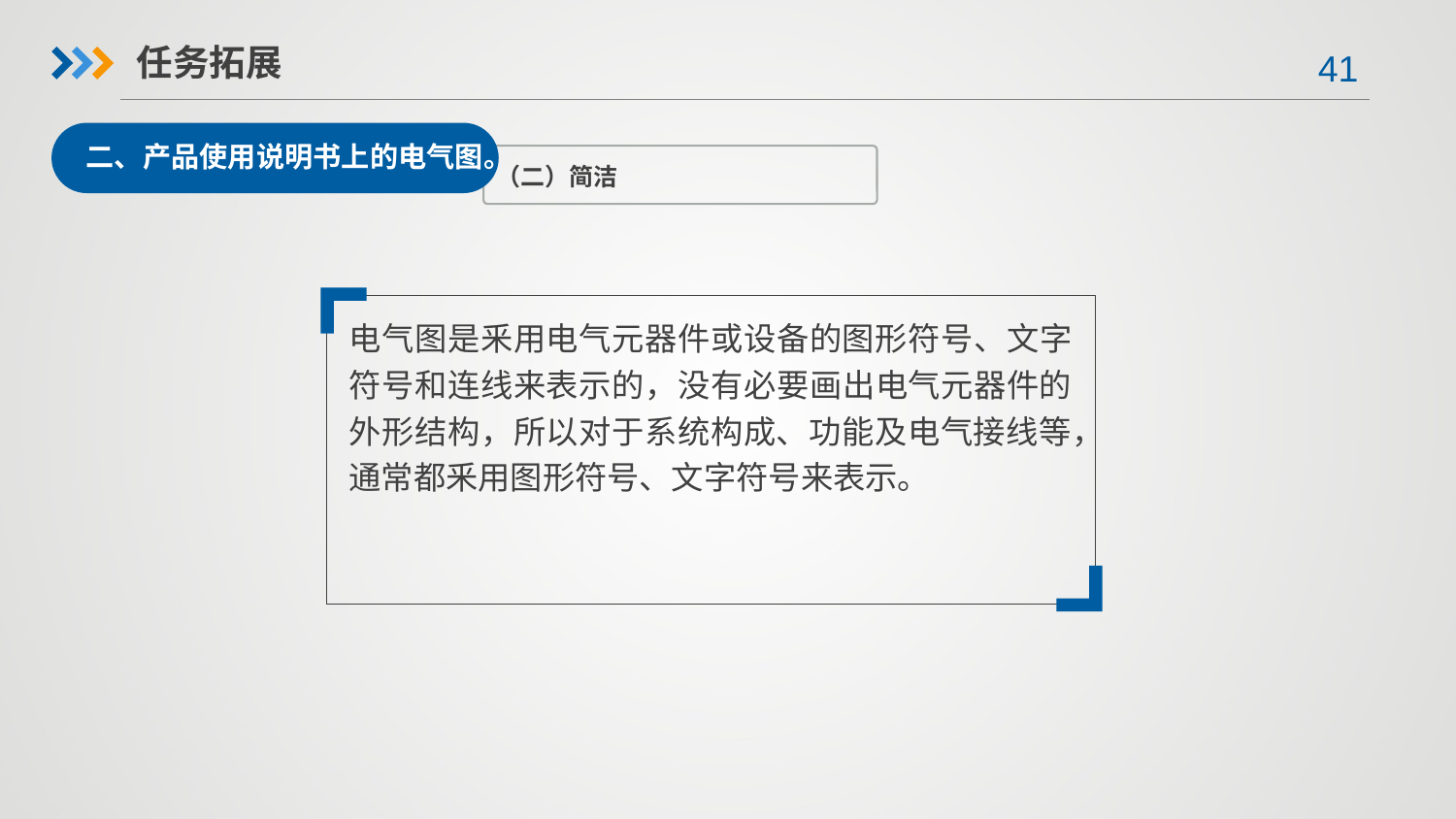

任务拓展

二、产品使用说明书上的电气图。

（二）简洁

电气图是釆用电气元器件或设备的图形符号、文字符号和连线来表示的，没有必要画出电气元器件的外形结构，所以对于系统构成、功能及电气接线等，通常都釆用图形符号、文字符号来表示。